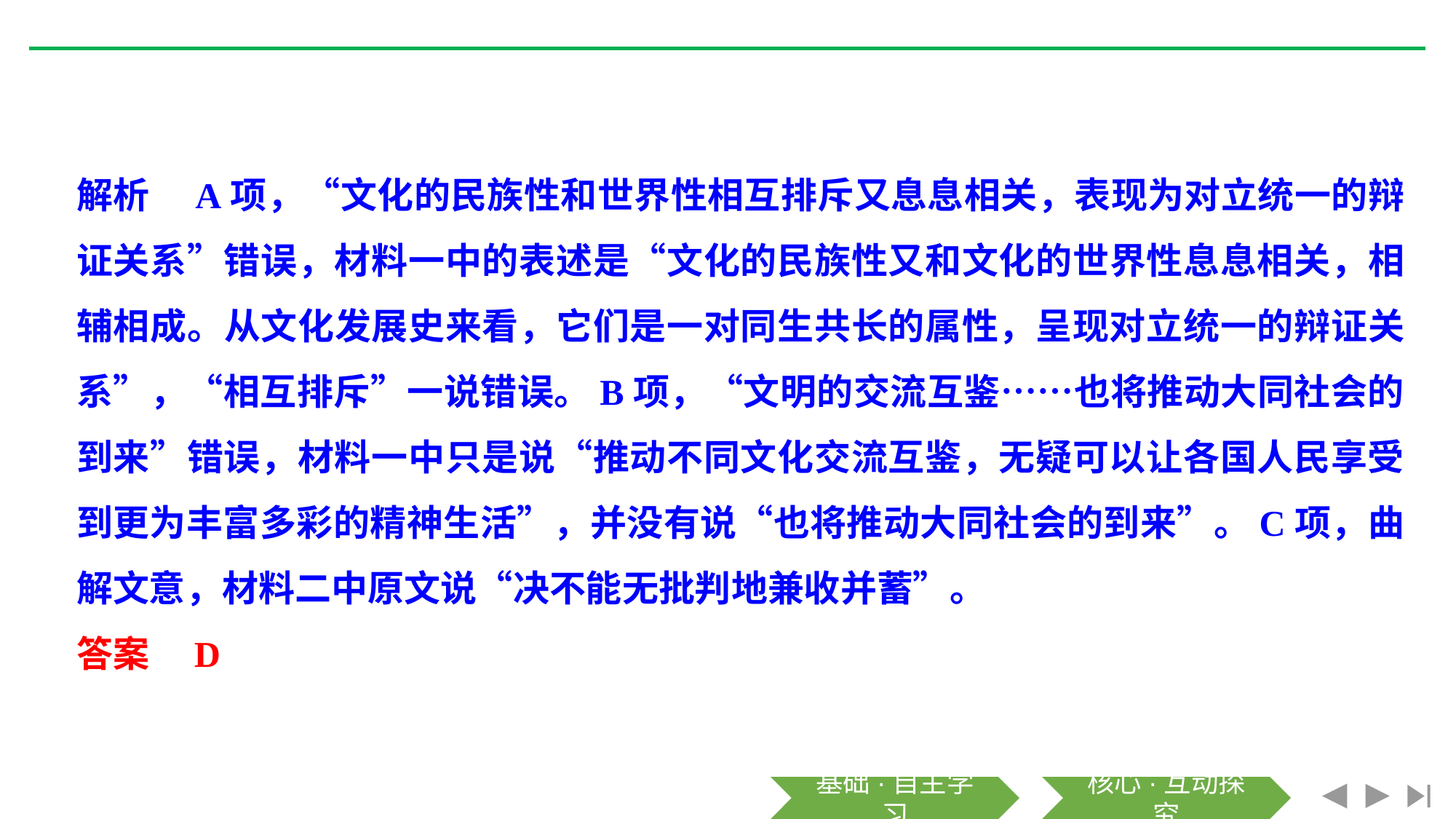

解析　A项，“文化的民族性和世界性相互排斥又息息相关，表现为对立统一的辩证关系”错误，材料一中的表述是“文化的民族性又和文化的世界性息息相关，相辅相成。从文化发展史来看，它们是一对同生共长的属性，呈现对立统一的辩证关系”，“相互排斥”一说错误。B项，“文明的交流互鉴……也将推动大同社会的到来”错误，材料一中只是说“推动不同文化交流互鉴，无疑可以让各国人民享受到更为丰富多彩的精神生活”，并没有说“也将推动大同社会的到来”。C项，曲解文意，材料二中原文说“决不能无批判地兼收并蓄”。
答案　D